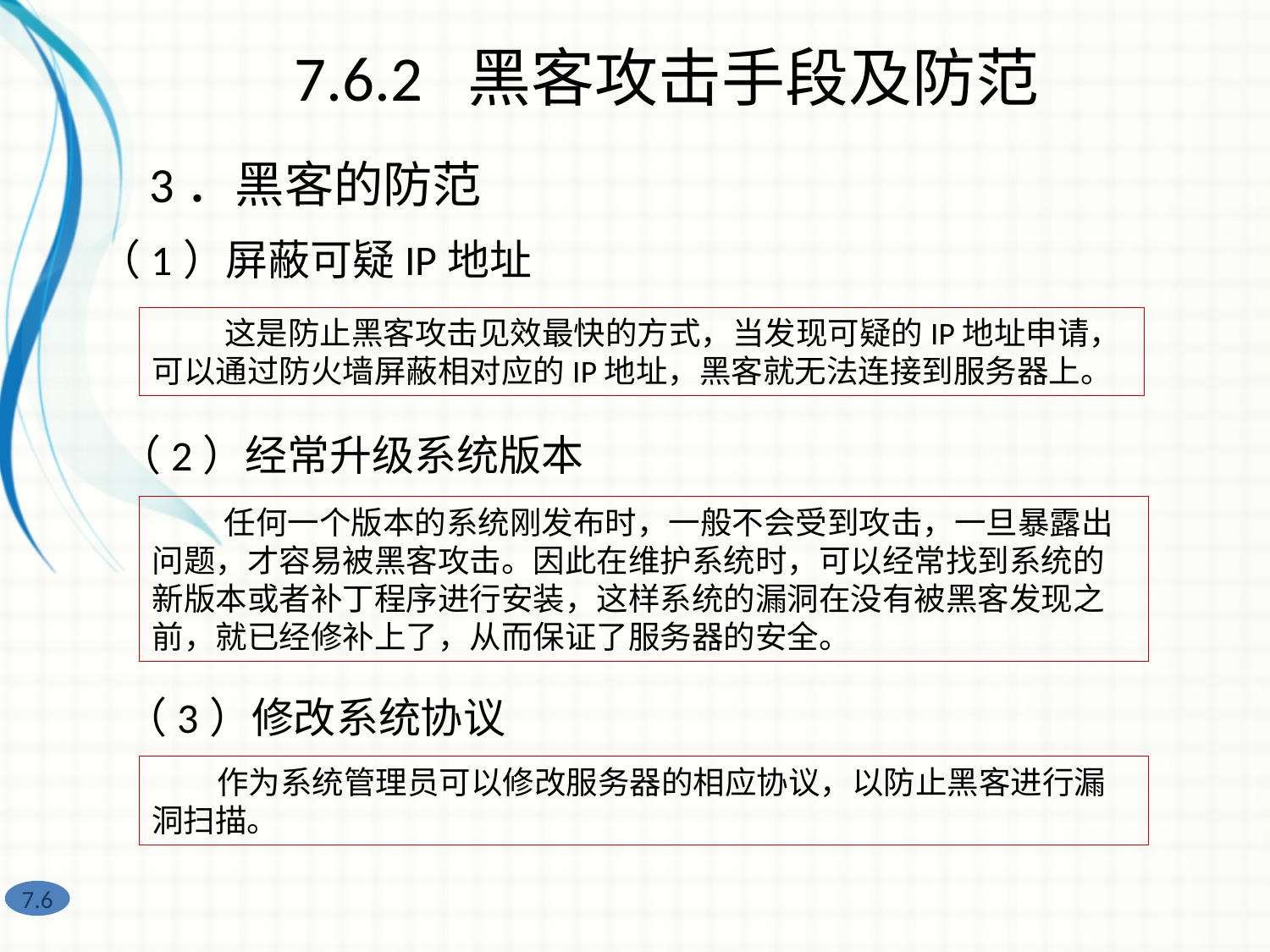

7.6.2  黑客攻击手段及防范
3．黑客的防范
（1）屏蔽可疑IP地址
         这是防止黑客攻击见效最快的方式，当发现可疑的IP地址申请，可以通过防火墙屏蔽相对应的IP地址，黑客就无法连接到服务器上。
（2）经常升级系统版本
         任何一个版本的系统刚发布时，一般不会受到攻击，一旦暴露出问题，才容易被黑客攻击。因此在维护系统时，可以经常找到系统的新版本或者补丁程序进行安装，这样系统的漏洞在没有被黑客发现之前，就已经修补上了，从而保证了服务器的安全。
（3）修改系统协议
        作为系统管理员可以修改服务器的相应协议，以防止黑客进行漏洞扫描。